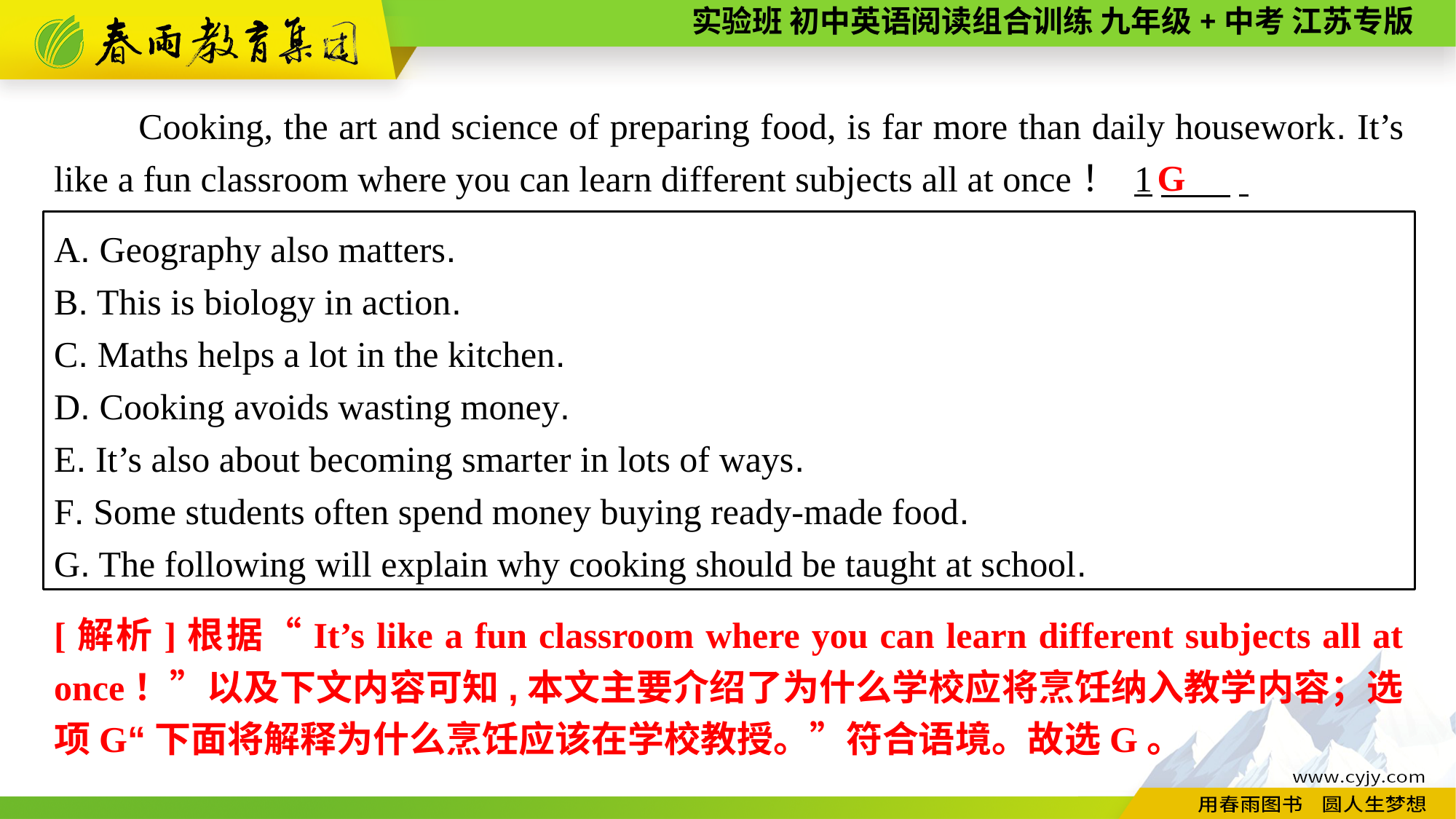

Cooking, the art and science of preparing food, is far more than daily housework. It’s like a fun classroom where you can learn different subjects all at once！ 1　    .
G
A. Geography also matters.
B. This is biology in action.
C. Maths helps a lot in the kitchen.
D. Cooking avoids wasting money.
E. It’s also about becoming smarter in lots of ways.
F. Some students often spend money buying ready-made food.
G. The following will explain why cooking should be taught at school.
[解析]根据“It’s like a fun classroom where you can learn different subjects all at once！”以及下文内容可知,本文主要介绍了为什么学校应将烹饪纳入教学内容；选项G“下面将解释为什么烹饪应该在学校教授。”符合语境。故选G。